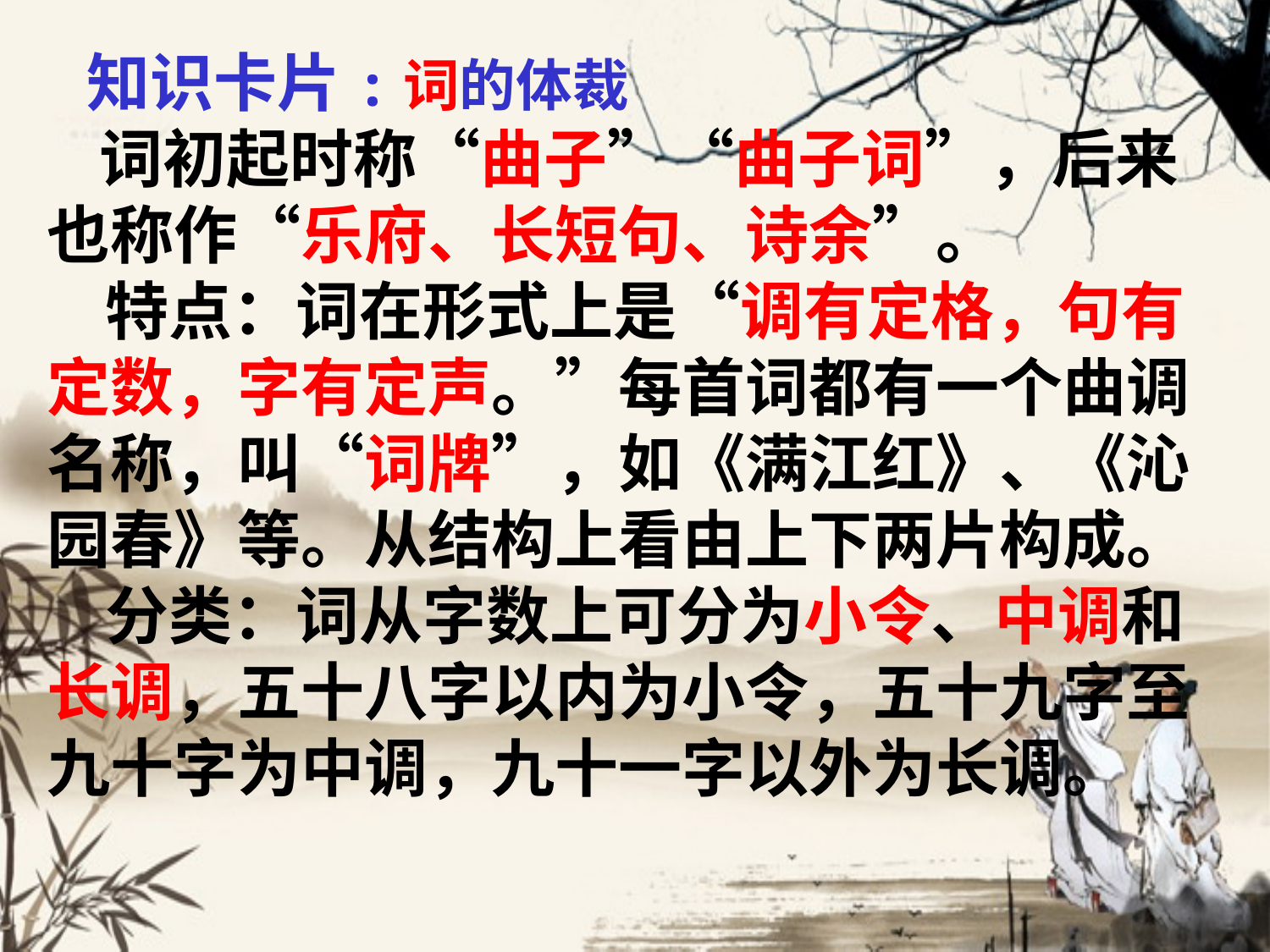

知识卡片:词的体裁
   词初起时称“曲子”“曲子词”，后来也称作“乐府、长短句、诗余”。
   特点：词在形式上是“调有定格，句有定数，字有定声。”每首词都有一个曲调名称，叫“词牌”，如《满江红》、《沁园春》等。从结构上看由上下两片构成。
   分类：词从字数上可分为小令、中调和长调，五十八字以内为小令，五十九字至九十字为中调，九十一字以外为长调。